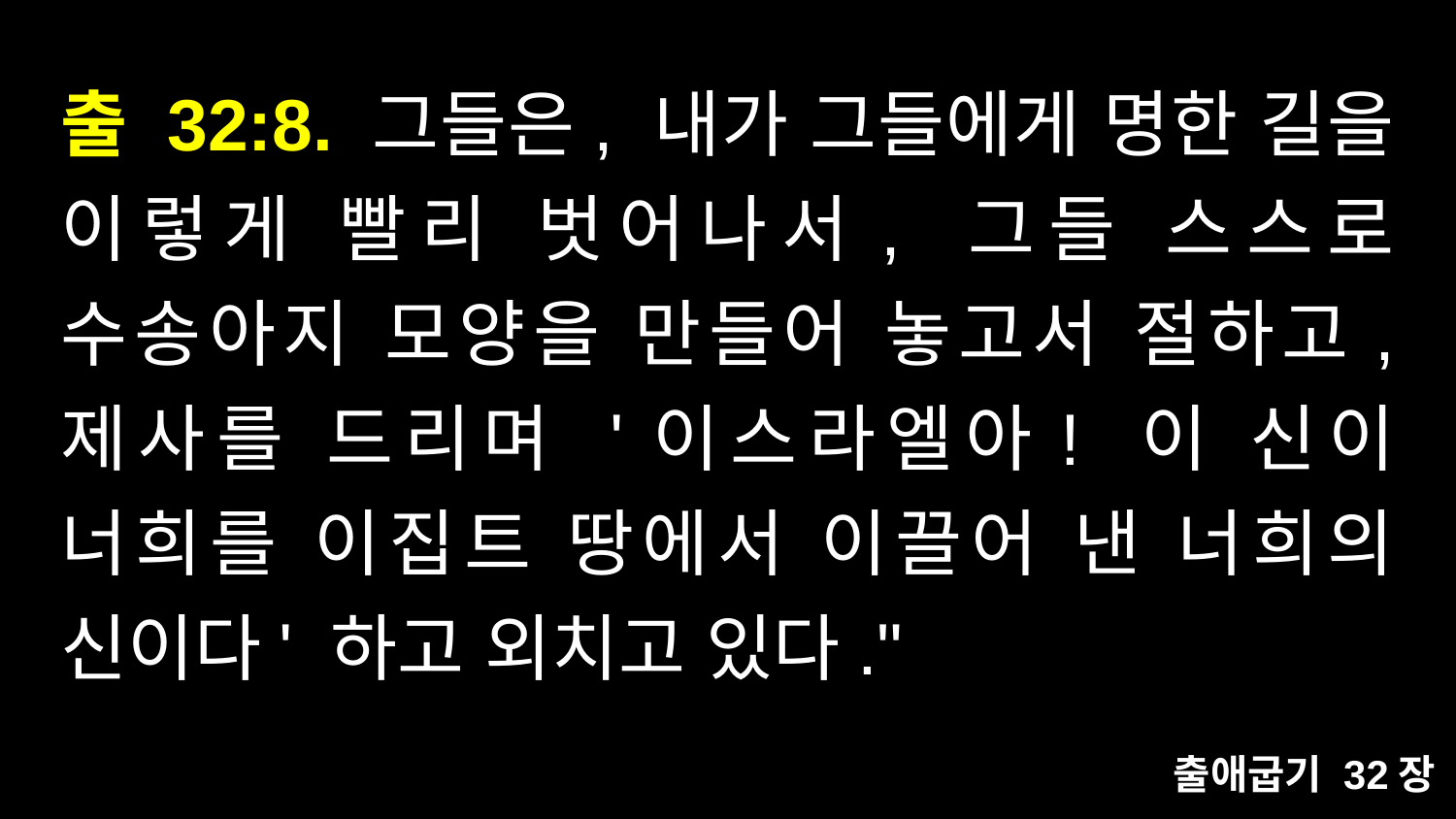

# 출 32:8. 그들은, 내가 그들에게 명한 길을 이렇게 빨리 벗어나서, 그들 스스로 수송아지 모양을 만들어 놓고서 절하고, 제사를 드리며 '이스라엘아! 이 신이 너희를 이집트 땅에서 이끌어 낸 너희의 신이다' 하고 외치고 있다."
출애굽기 32장